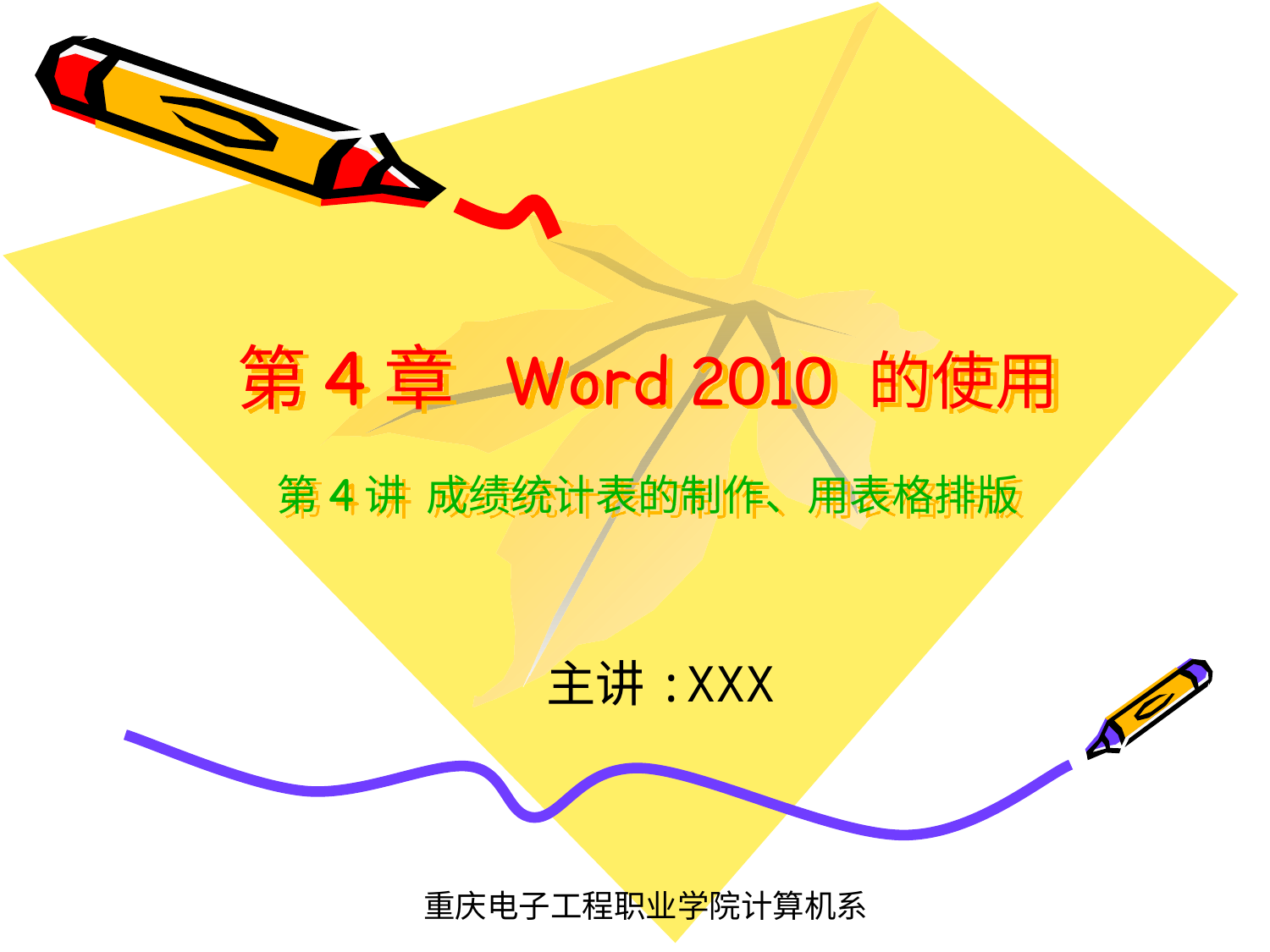

# 第4章  Word 2010 的使用 第4讲  成绩统计表的制作、用表格排版
主讲:XXX